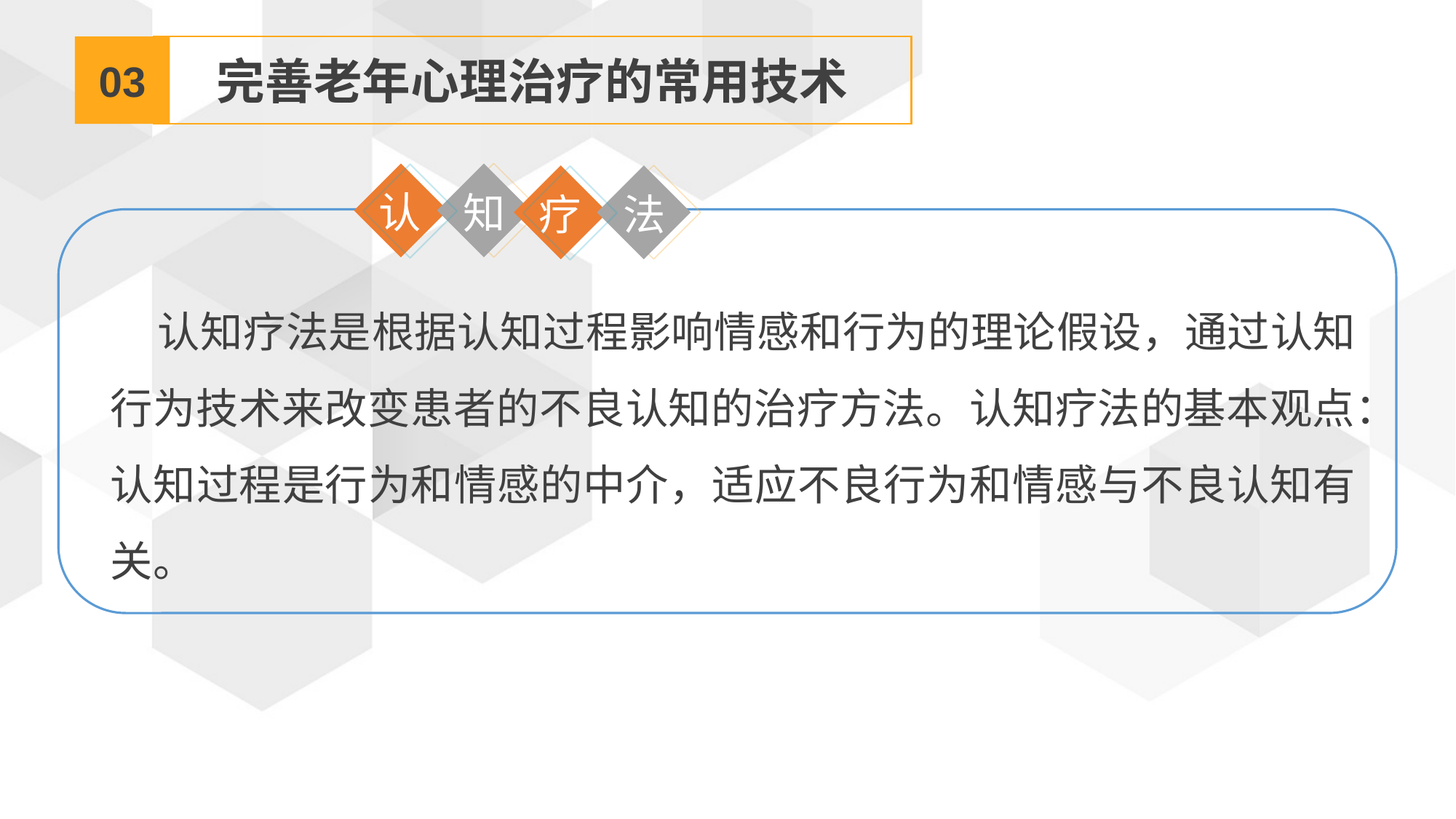

03
完善老年心理治疗的常用技术

认

知

疗

法

认知疗法是根据认知过程影响情感和行为的理论假设，通过认知行为技术来改变患者的不良认知的治疗方法。认知疗法的基本观点：认知过程是行为和情感的中介，适应不良行为和情感与不良认知有关。